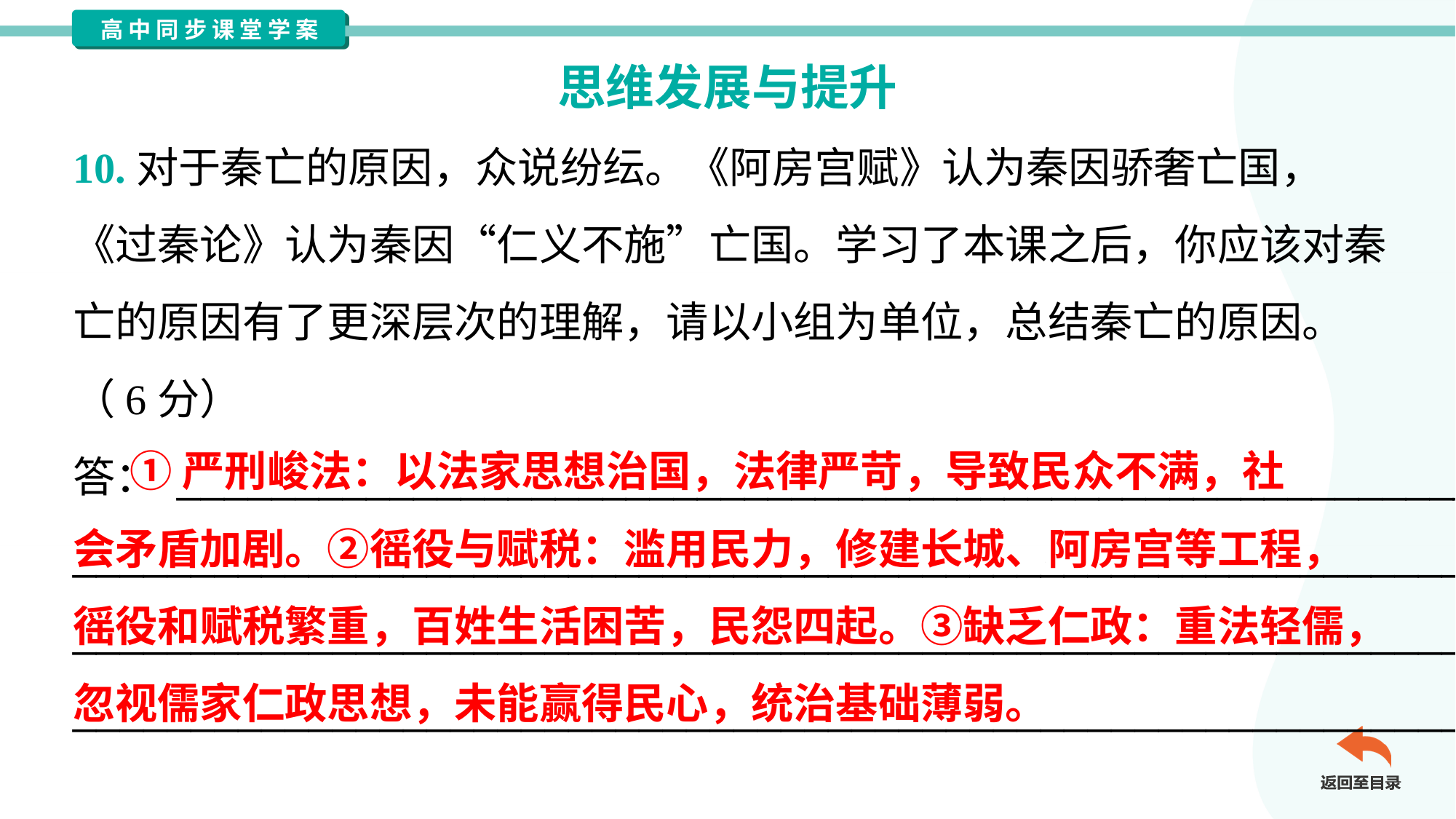

思维发展与提升
10.对于秦亡的原因，众说纷纭。《阿房宫赋》认为秦因骄奢亡国，
《过秦论》认为秦因“仁义不施”亡国。学习了本课之后，你应该对秦
亡的原因有了更深层次的理解，请以小组为单位，总结秦亡的原因。
（6分）
答： ________________________________________________________
_____________________________________________________________
_____________________________________________________________
_____________________________________________________________
      ①严刑峻法：以法家思想治国，法律严苛，导致民众不满，社
会矛盾加剧。②徭役与赋税：滥用民力，修建长城、阿房宫等工程，
徭役和赋税繁重，百姓生活困苦，民怨四起。③缺乏仁政：重法轻儒，
忽视儒家仁政思想，未能赢得民心，统治基础薄弱。